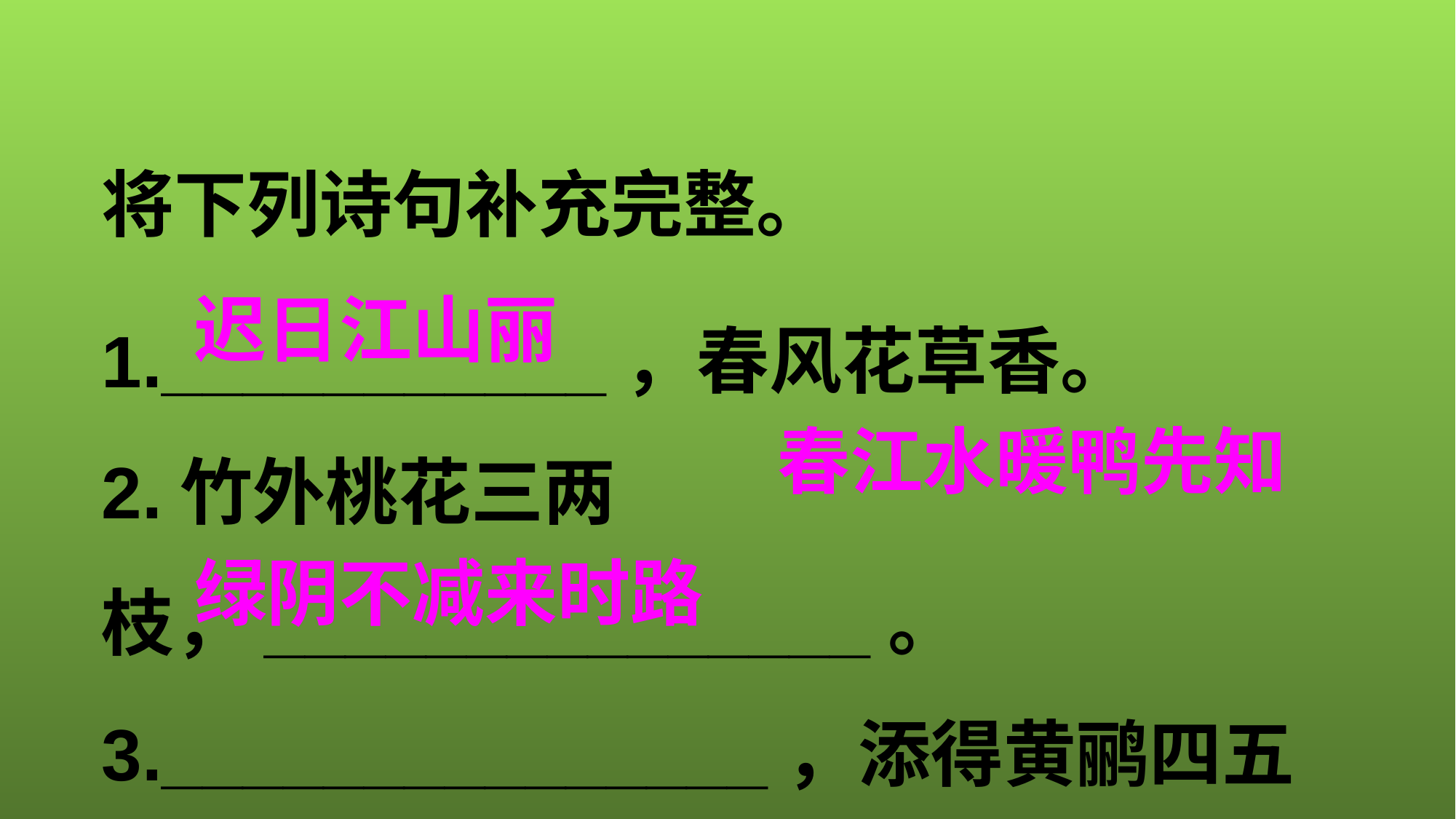

将下列诗句补充完整。
1.___________，春风花草香。
2.竹外桃花三两枝，_______________。
3._______________，添得黄鹂四五声。
迟日江山丽
春江水暖鸭先知
绿阴不减来时路